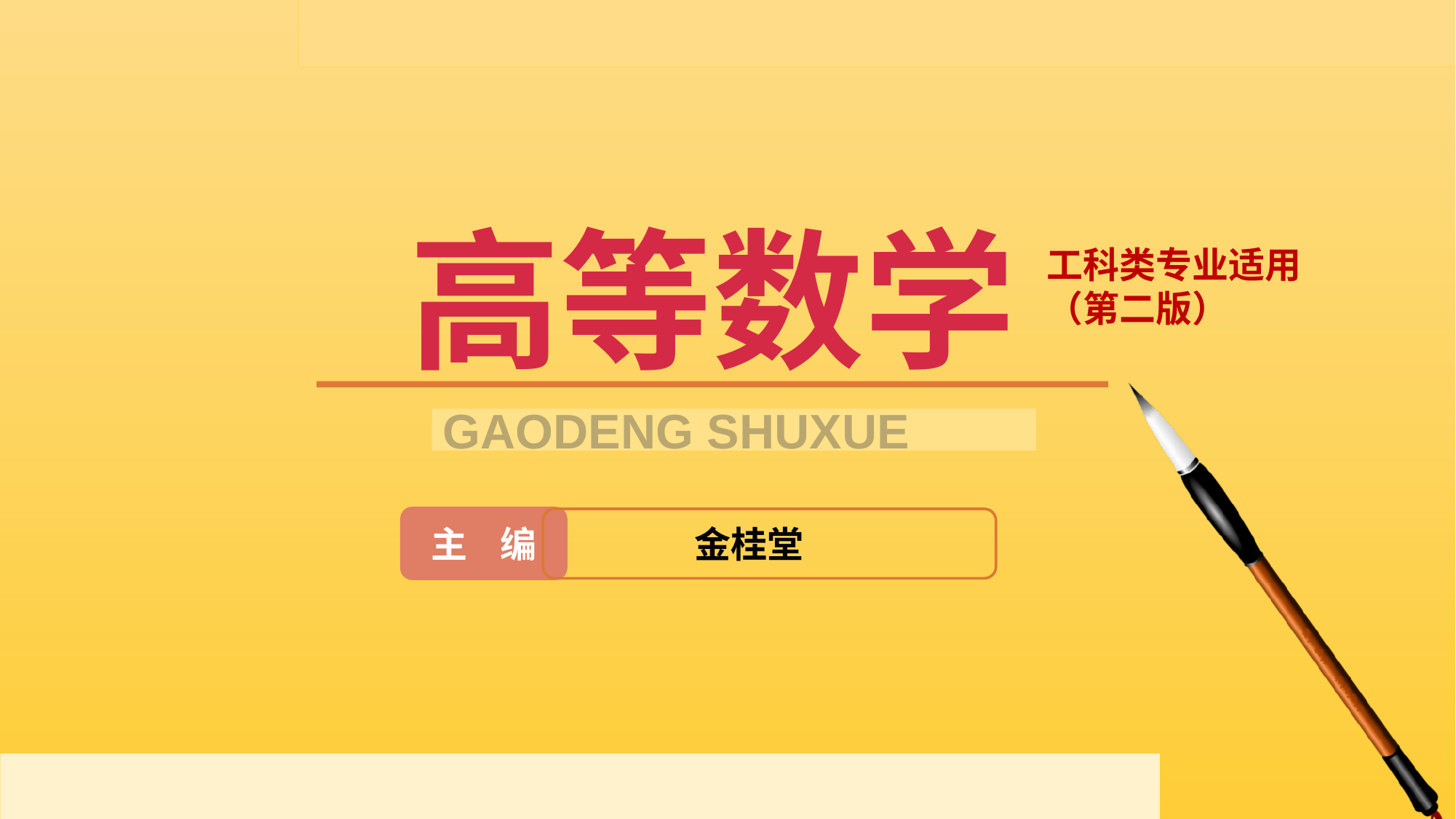

高等数学
工科类专业适用（第二版）
GAODENG SHUXUE

主    编
金桂堂